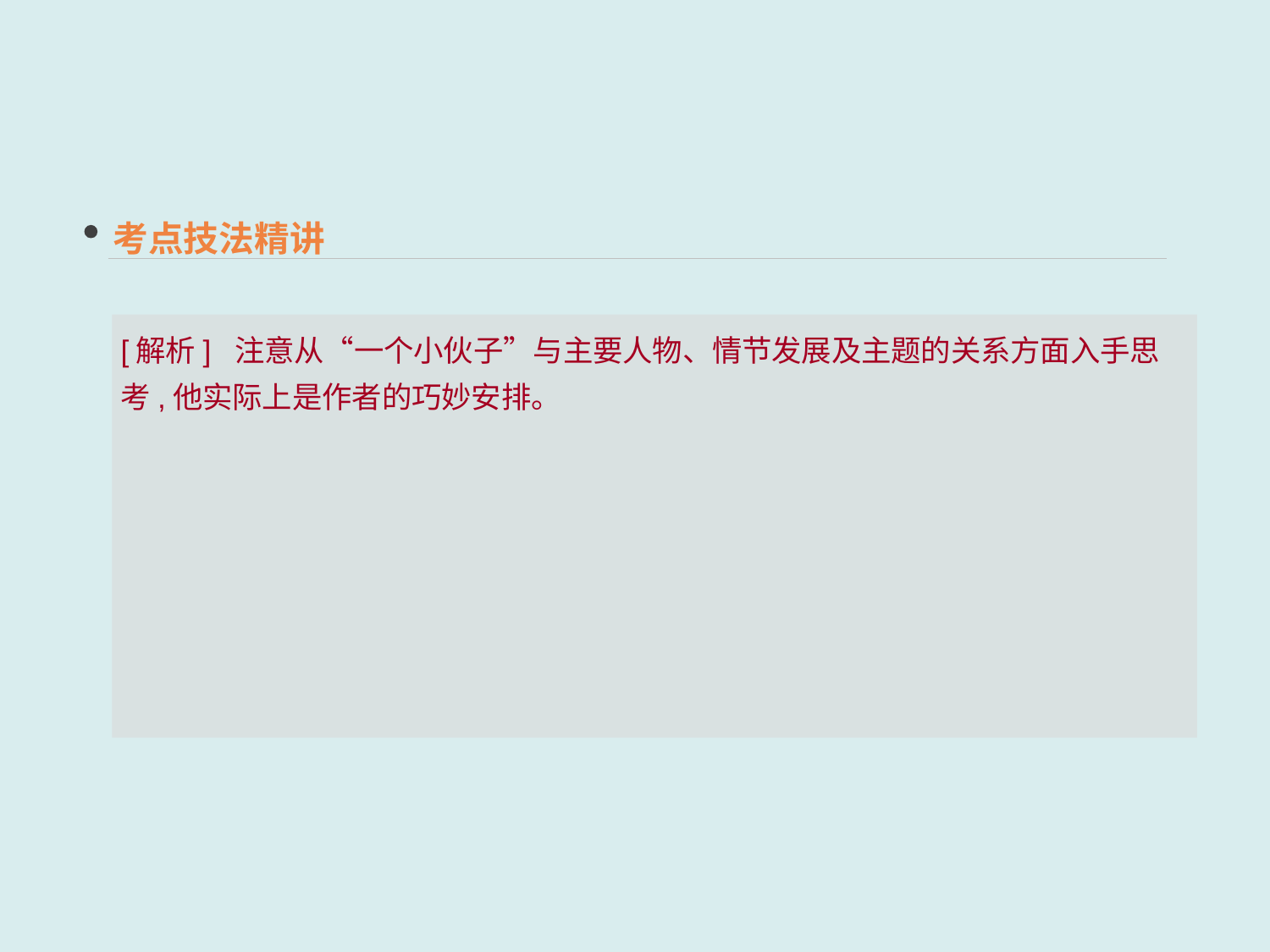

考点技法精讲

[解析]  注意从“一个小伙子”与主要人物、情节发展及主题的关系方面入手思考,他实际上是作者的巧妙安排。